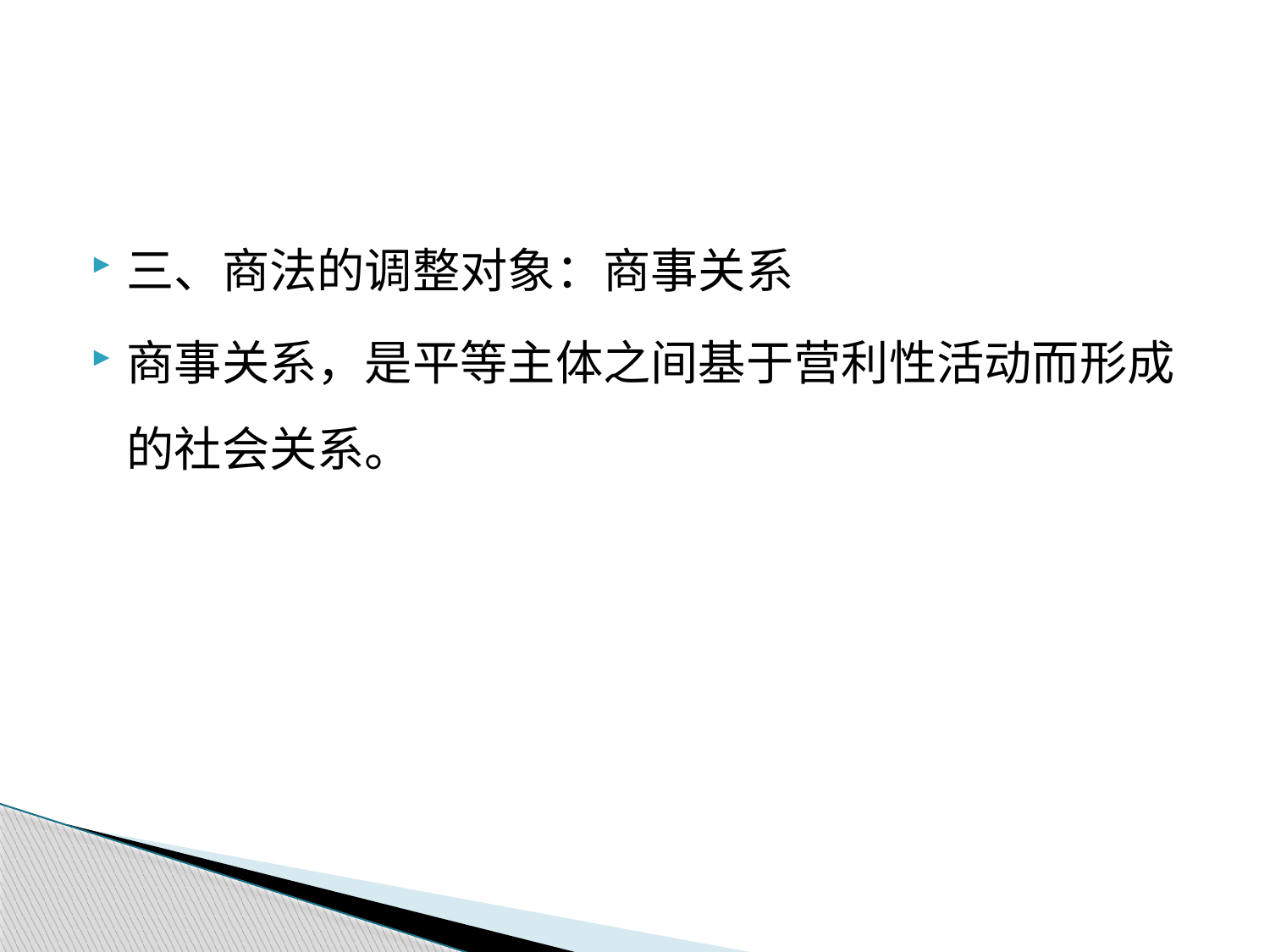

#
三、商法的调整对象：商事关系
商事关系，是平等主体之间基于营利性活动而形成的社会关系。